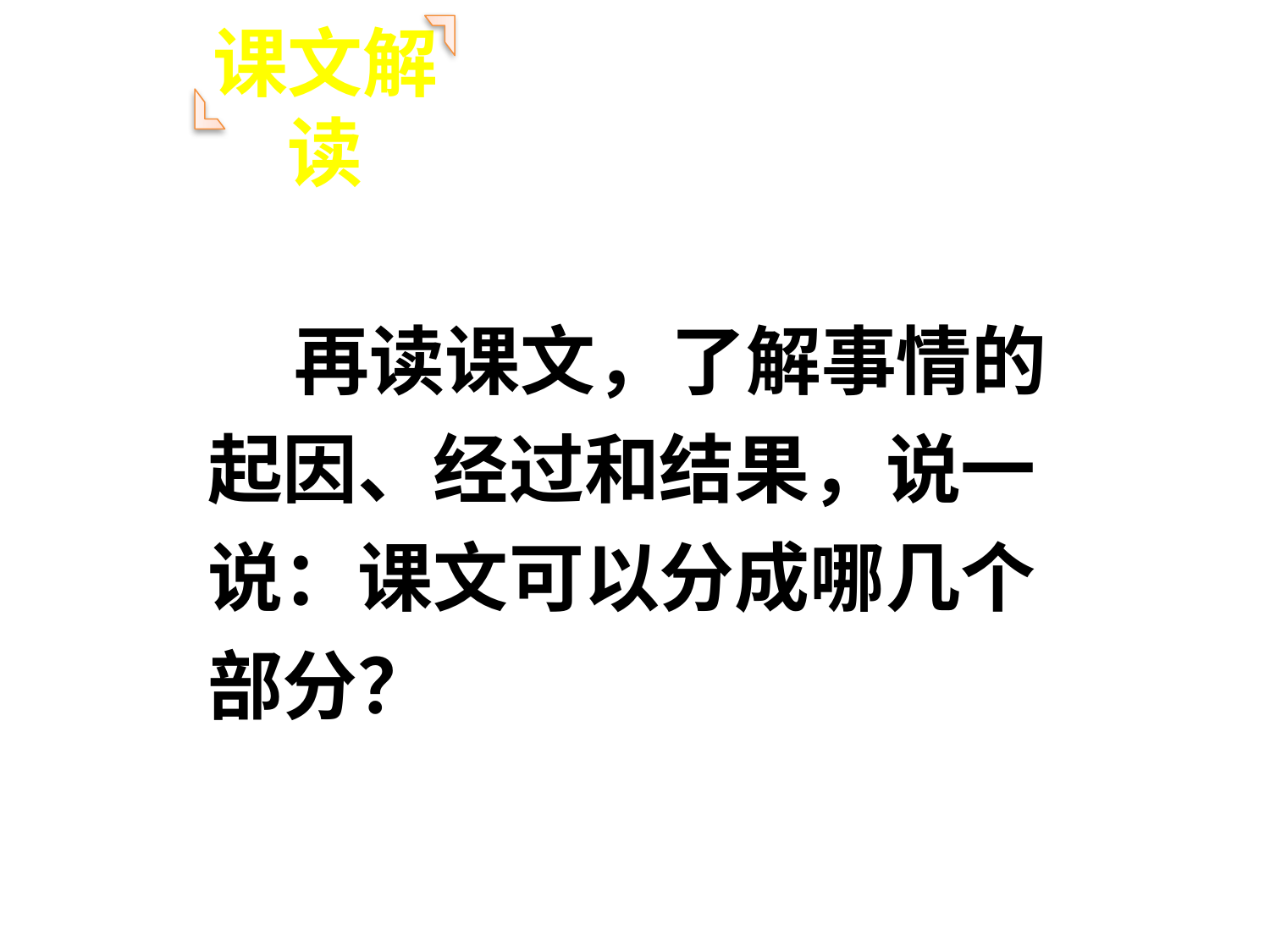

课文解读

    再读课文，了解事情的起因、经过和结果，说一说：课文可以分成哪几个部分？